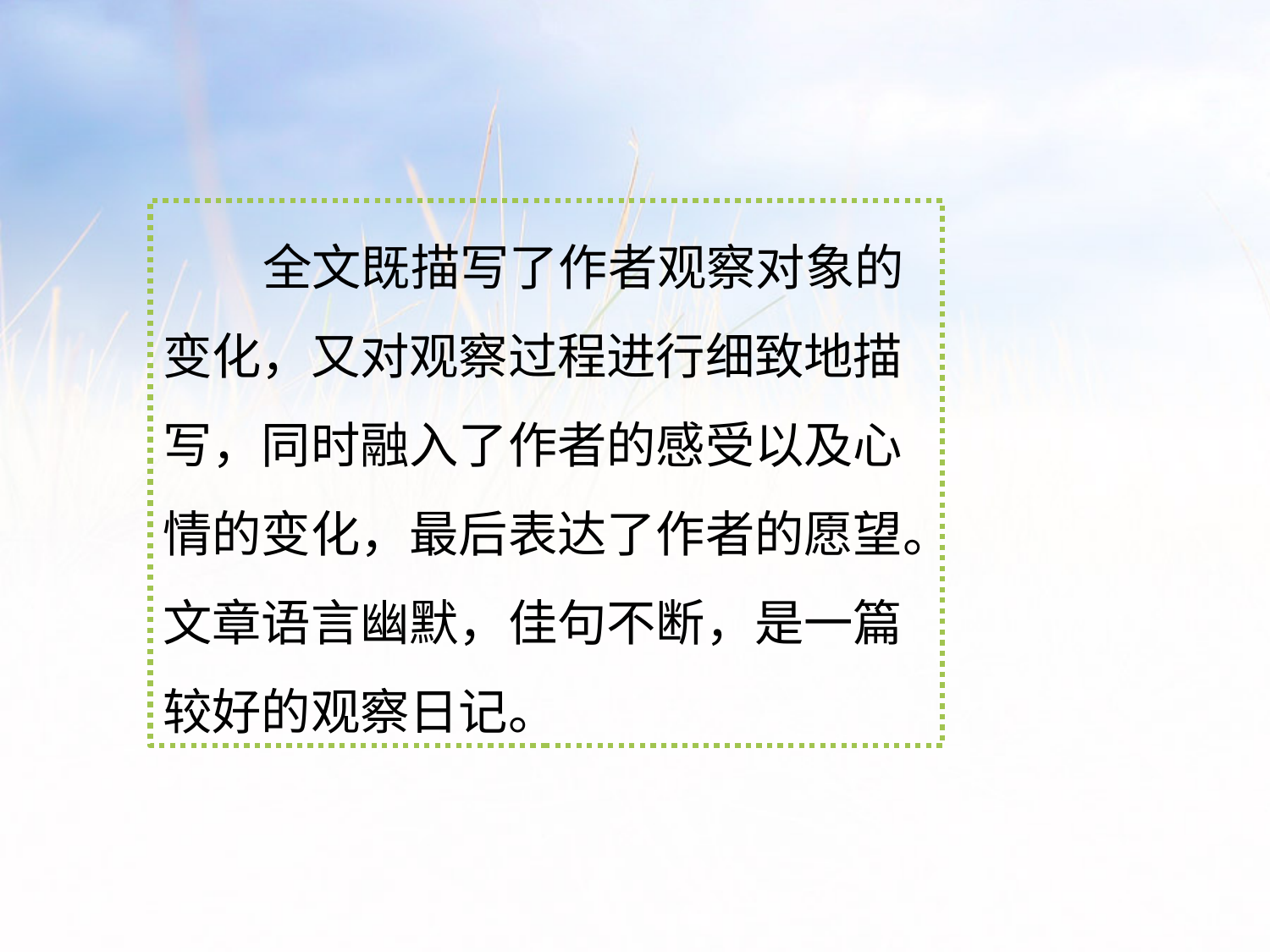

全文既描写了作者观察对象的变化，又对观察过程进行细致地描写，同时融入了作者的感受以及心情的变化，最后表达了作者的愿望。文章语言幽默，佳句不断，是一篇较好的观察日记。